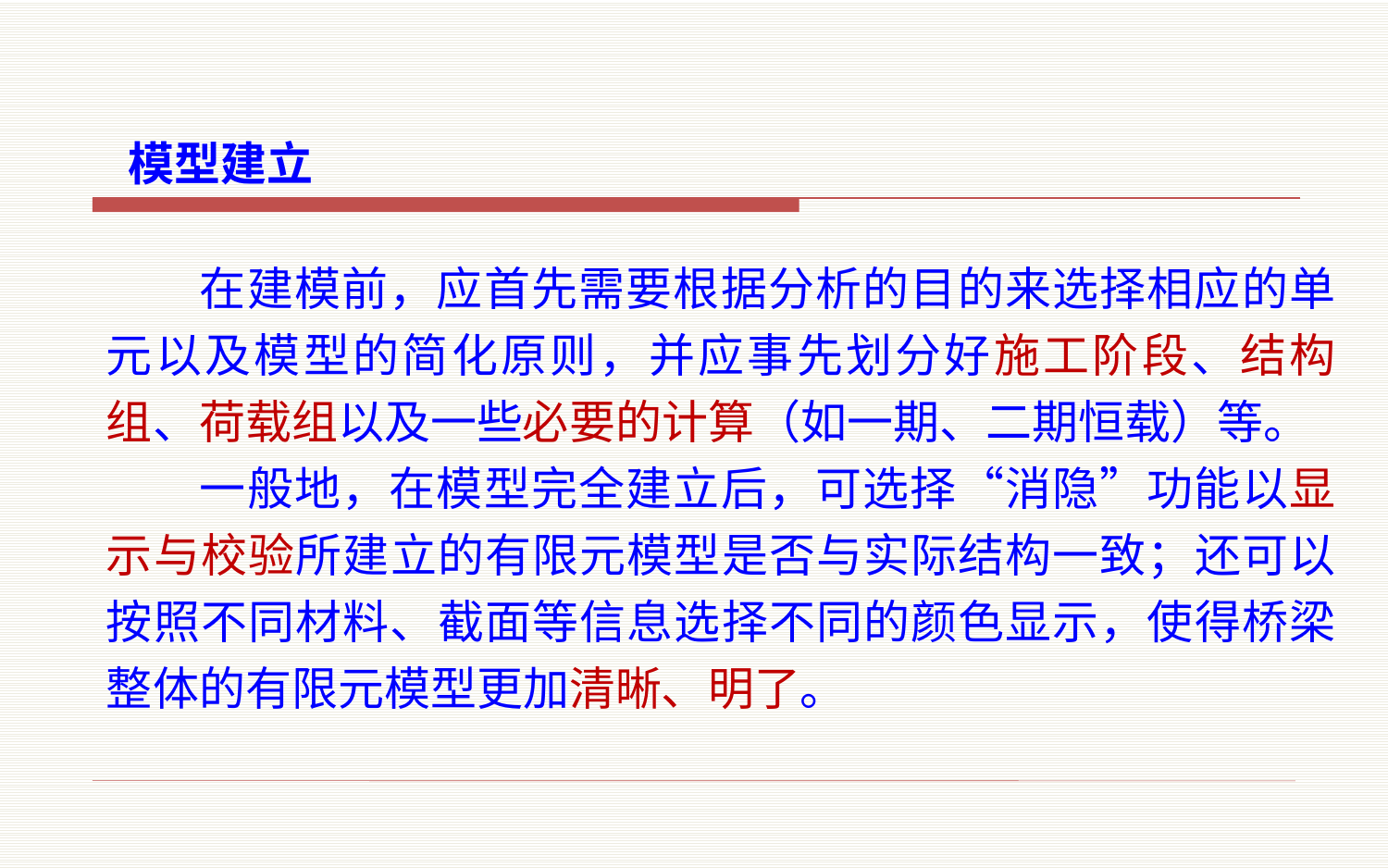

模型建立
在建模前，应首先需要根据分析的目的来选择相应的单元以及模型的简化原则，并应事先划分好施工阶段、结构组、荷载组以及一些必要的计算（如一期、二期恒载）等。
一般地，在模型完全建立后，可选择“消隐”功能以显示与校验所建立的有限元模型是否与实际结构一致；还可以按照不同材料、截面等信息选择不同的颜色显示，使得桥梁整体的有限元模型更加清晰、明了。